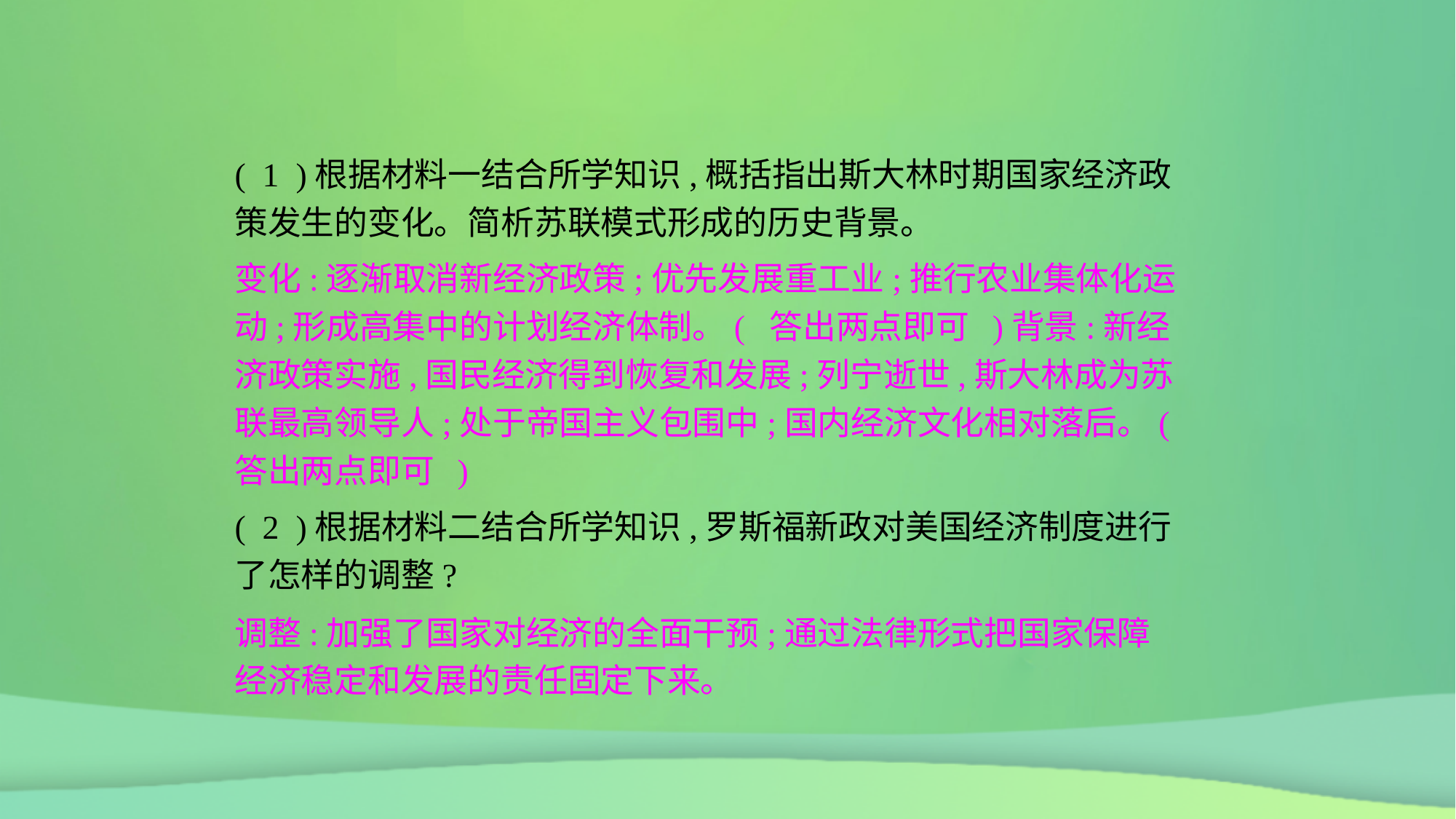

(  1  )根据材料一结合所学知识,概括指出斯大林时期国家经济政策发生的变化。简析苏联模式形成的历史背景。
变化:逐渐取消新经济政策;优先发展重工业;推行农业集体化运动;形成高集中的计划经济体制。(  答出两点即可  )背景:新经济政策实施,国民经济得到恢复和发展;列宁逝世,斯大林成为苏联最高领导人;处于帝国主义包围中;国内经济文化相对落后。(  答出两点即可  )
(  2  )根据材料二结合所学知识,罗斯福新政对美国经济制度进行了怎样的调整?
调整:加强了国家对经济的全面干预;通过法律形式把国家保障经济稳定和发展的责任固定下来。